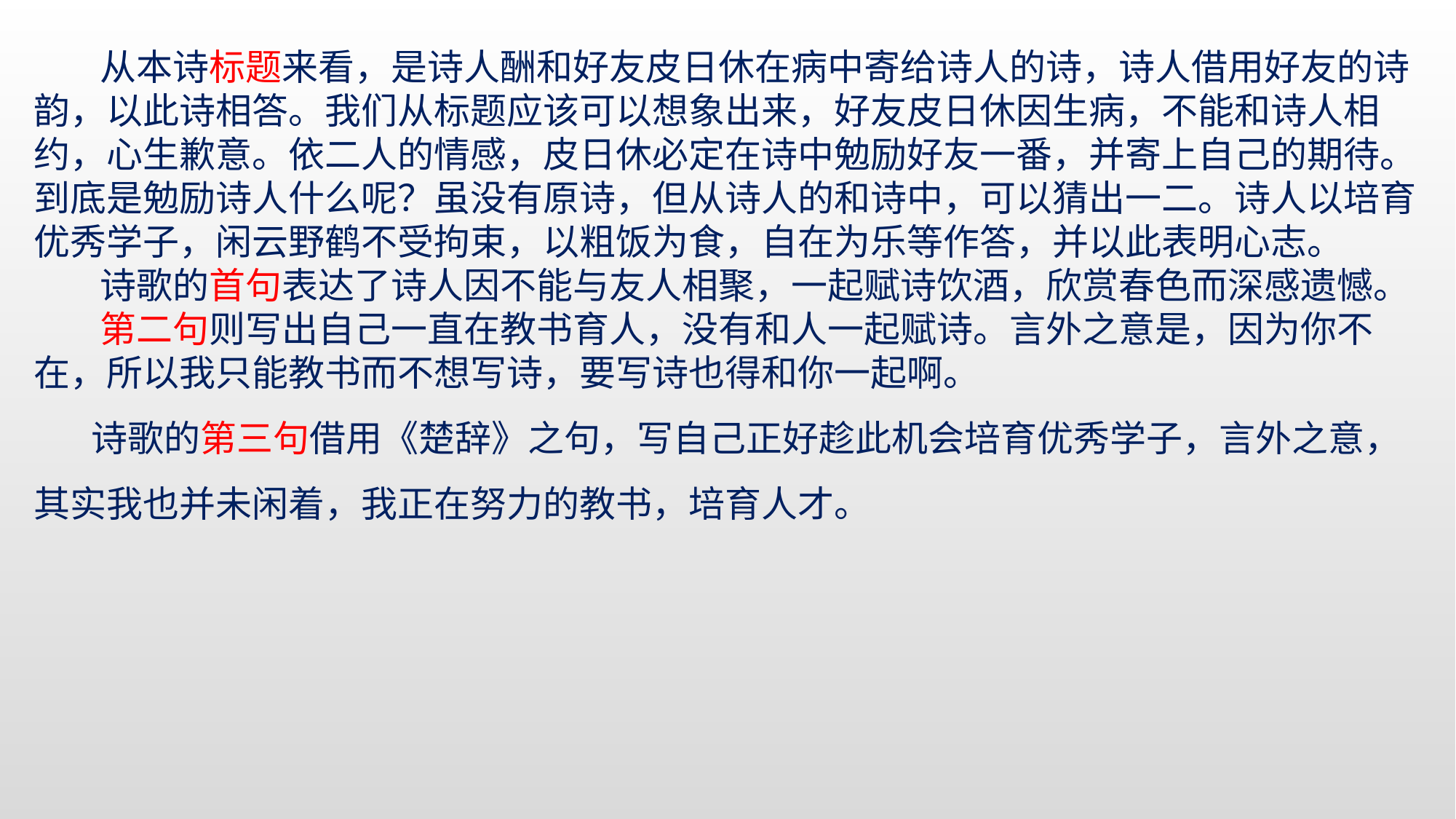

从本诗标题来看，是诗人酬和好友皮日休在病中寄给诗人的诗，诗人借用好友的诗韵，以此诗相答。我们从标题应该可以想象出来，好友皮日休因生病，不能和诗人相约，心生歉意。依二人的情感，皮日休必定在诗中勉励好友一番，并寄上自己的期待。到底是勉励诗人什么呢？虽没有原诗，但从诗人的和诗中，可以猜出一二。诗人以培育优秀学子，闲云野鹤不受拘束，以粗饭为食，自在为乐等作答，并以此表明心志。       诗歌的首句表达了诗人因不能与友人相聚，一起赋诗饮酒，欣赏春色而深感遗憾。       第二句则写出自己一直在教书育人，没有和人一起赋诗。言外之意是，因为你不在，所以我只能教书而不想写诗，要写诗也得和你一起啊。      诗歌的第三句借用《楚辞》之句，写自己正好趁此机会培育优秀学子，言外之意，其实我也并未闲着，我正在努力的教书，培育人才。